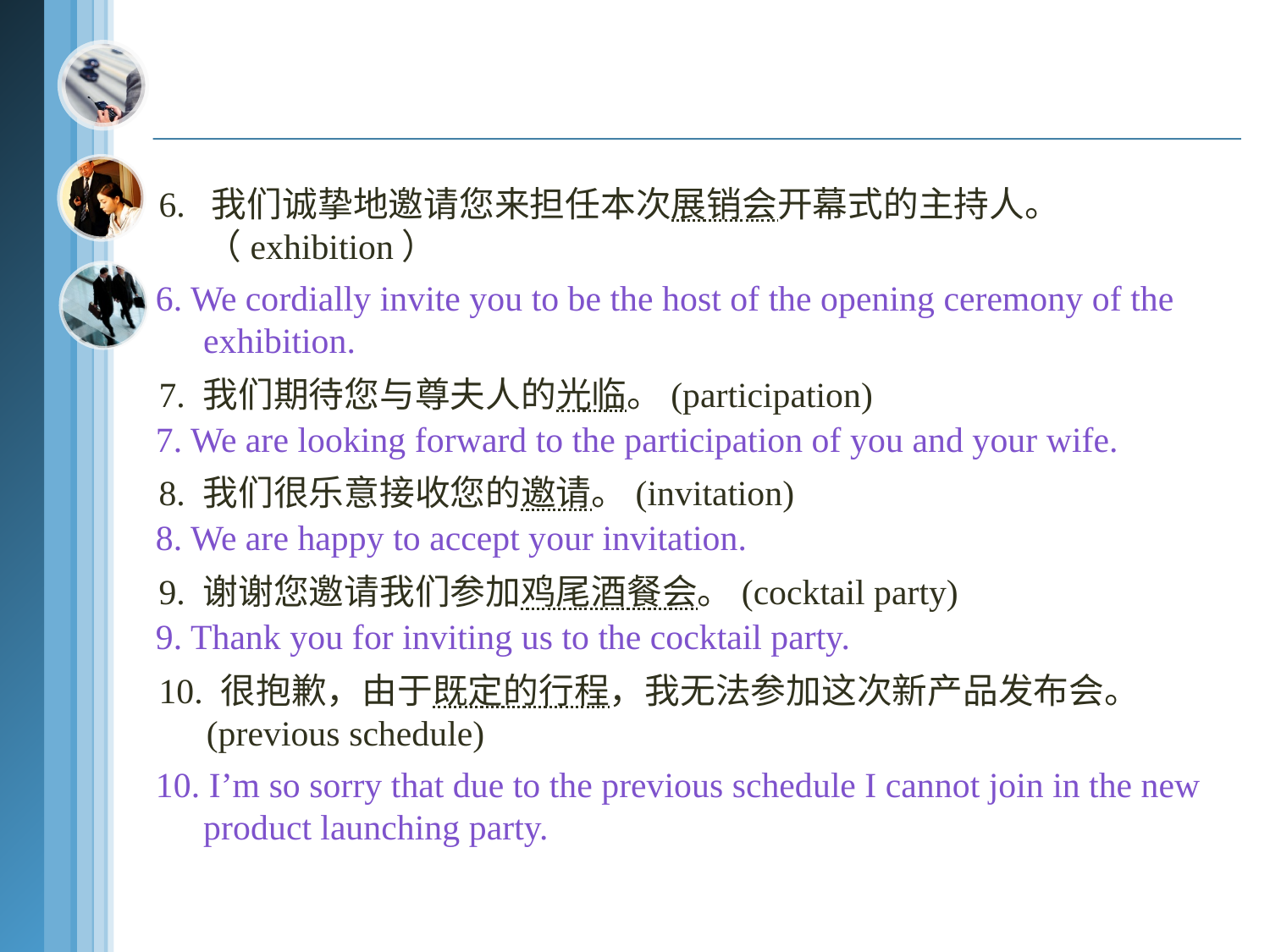

6.  我们诚挚地邀请您来担任本次展销会开幕式的主持人。                  （exhibition）

7. 我们期待您与尊夫人的光临。(participation)

8. 我们很乐意接收您的邀请。(invitation)

9. 谢谢您邀请我们参加鸡尾酒餐会。(cocktail party)

10. 很抱歉，由于既定的行程，我无法参加这次新产品发布会。(previous schedule)
6. We cordially invite you to be the host of the opening ceremony of the exhibition.

7. We are looking forward to the participation of you and your wife.

8. We are happy to accept your invitation.

9. Thank you for inviting us to the cocktail party.

10. I’m so sorry that due to the previous schedule I cannot join in the new product launching party.